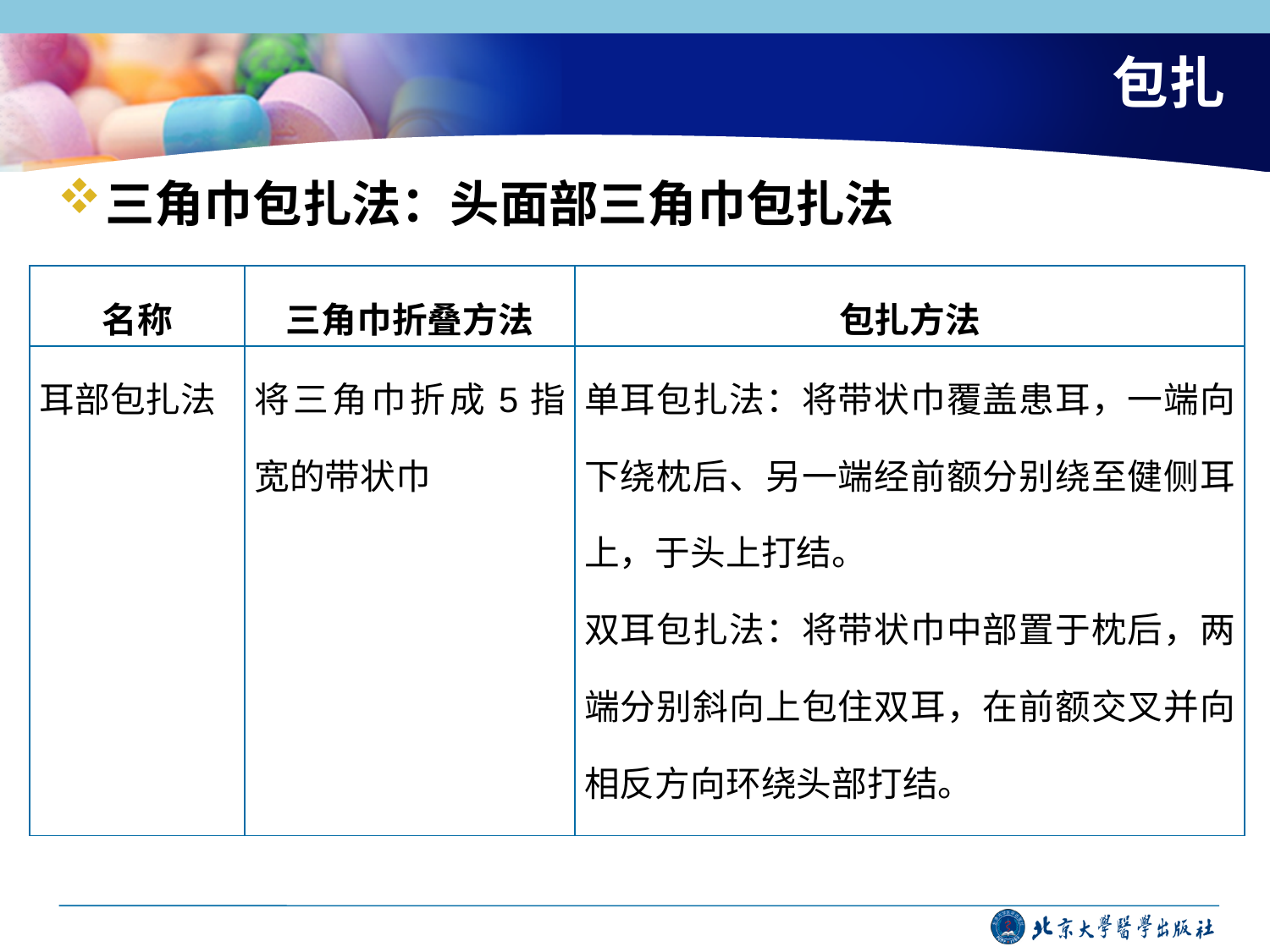

# 包扎
三角巾包扎法：头面部三角巾包扎法
| 名称 | 三角巾折叠方法 | 包扎方法 |
| --- | --- | --- |
| 耳部包扎法 | 将三角巾折成5指宽的带状巾 | 单耳包扎法：将带状巾覆盖患耳，一端向下绕枕后、另一端经前额分别绕至健侧耳上，于头上打结。 双耳包扎法：将带状巾中部置于枕后，两端分别斜向上包住双耳，在前额交叉并向相反方向环绕头部打结。 |